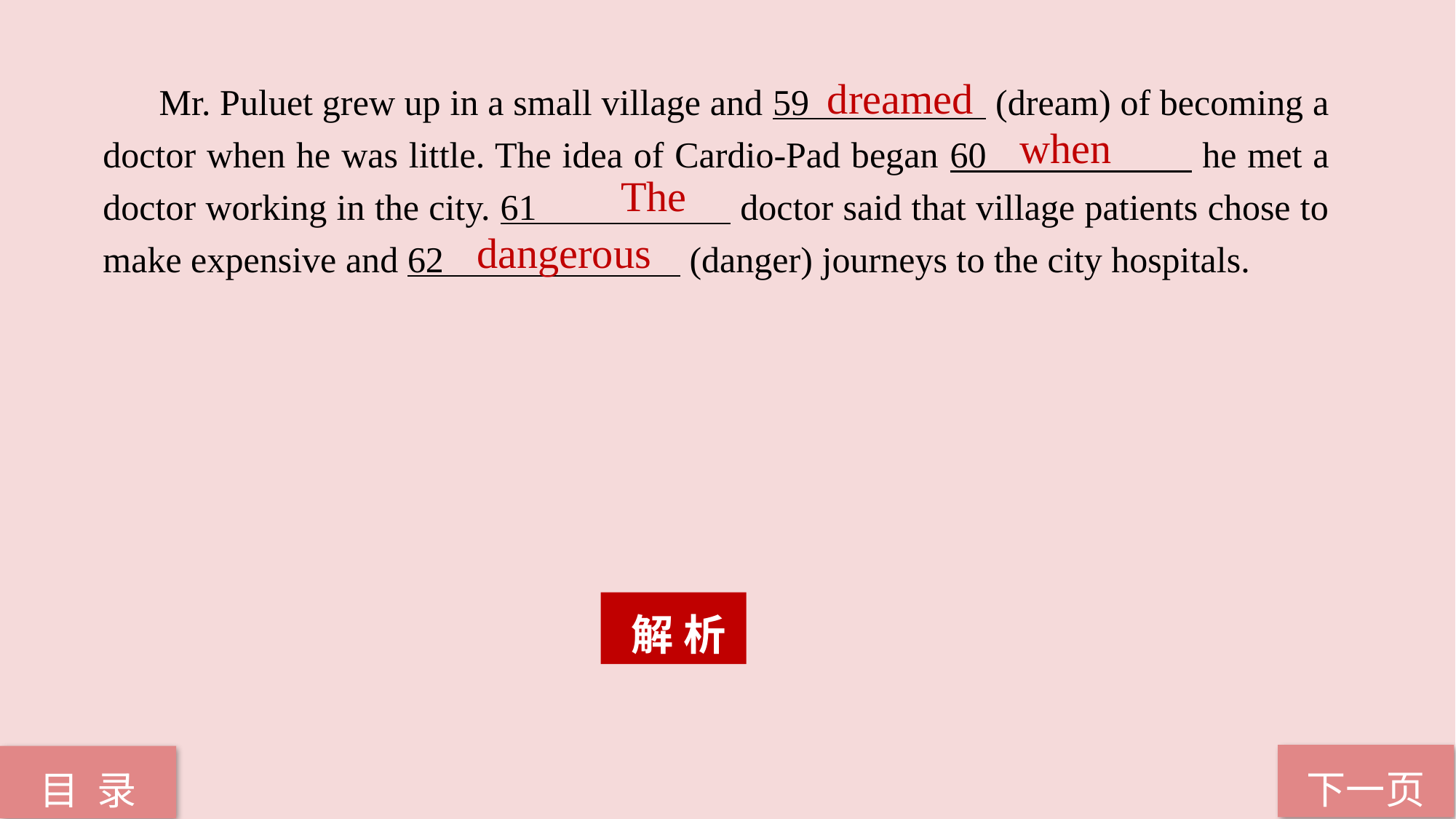

Mr. Puluet grew up in a small village and 59                    (dream) of becoming a doctor when he was little. The idea of Cardio-Pad began 60                    he met a doctor working in the city. 61                     doctor said that village patients chose to make expensive and 62                           (danger) journeys to the city hospitals.
dreamed
  when
 The
dangerous
 解 析